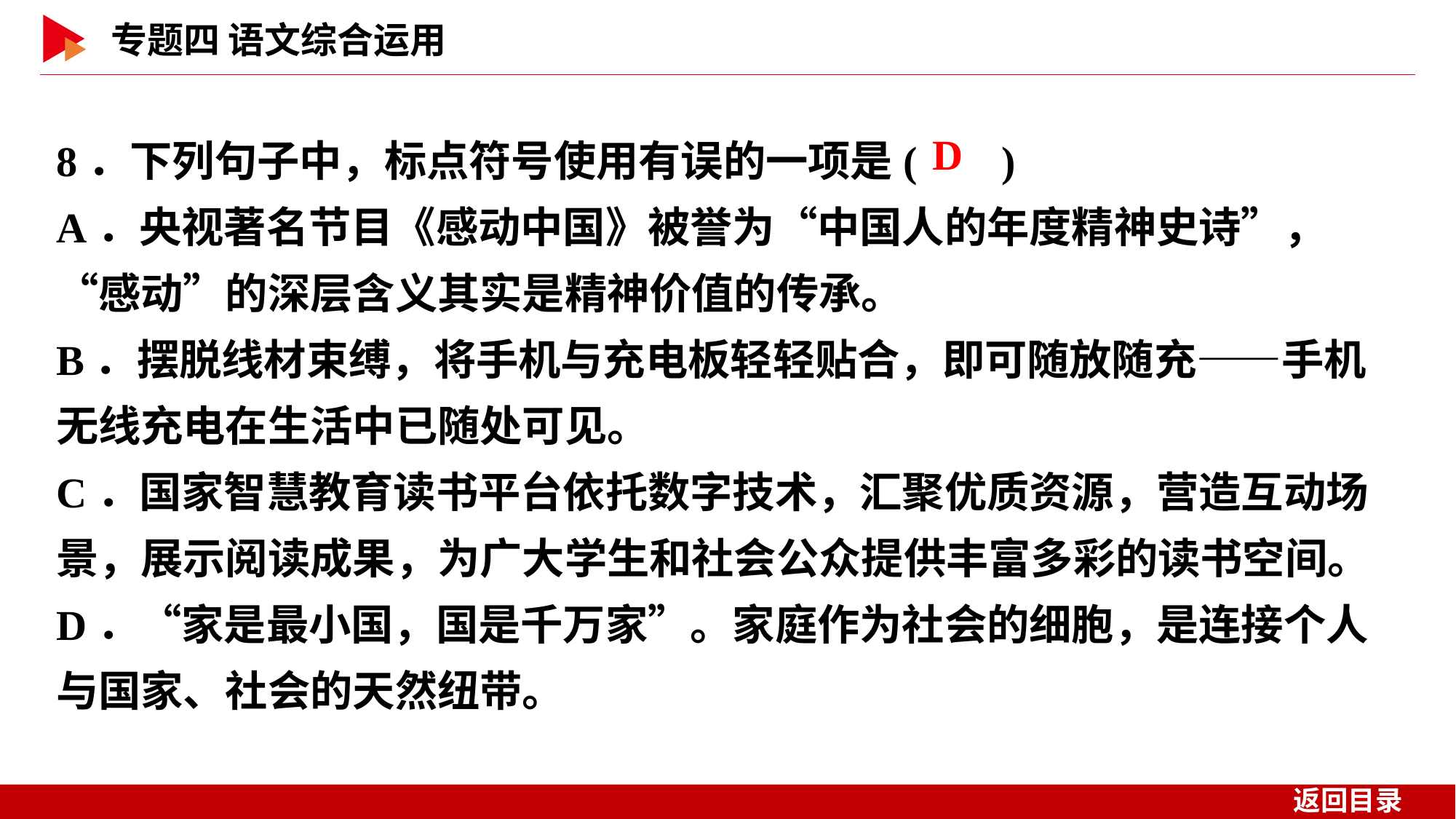

8．下列句子中，标点符号使用有误的一项是(        )
A．央视著名节目《感动中国》被誉为“中国人的年度精神史诗”，“感动”的深层含义其实是精神价值的传承。
B．摆脱线材束缚，将手机与充电板轻轻贴合，即可随放随充——手机无线充电在生活中已随处可见。
C．国家智慧教育读书平台依托数字技术，汇聚优质资源，营造互动场景，展示阅读成果，为广大学生和社会公众提供丰富多彩的读书空间。
D．“家是最小国，国是千万家”。家庭作为社会的细胞，是连接个人与国家、社会的天然纽带。
   D